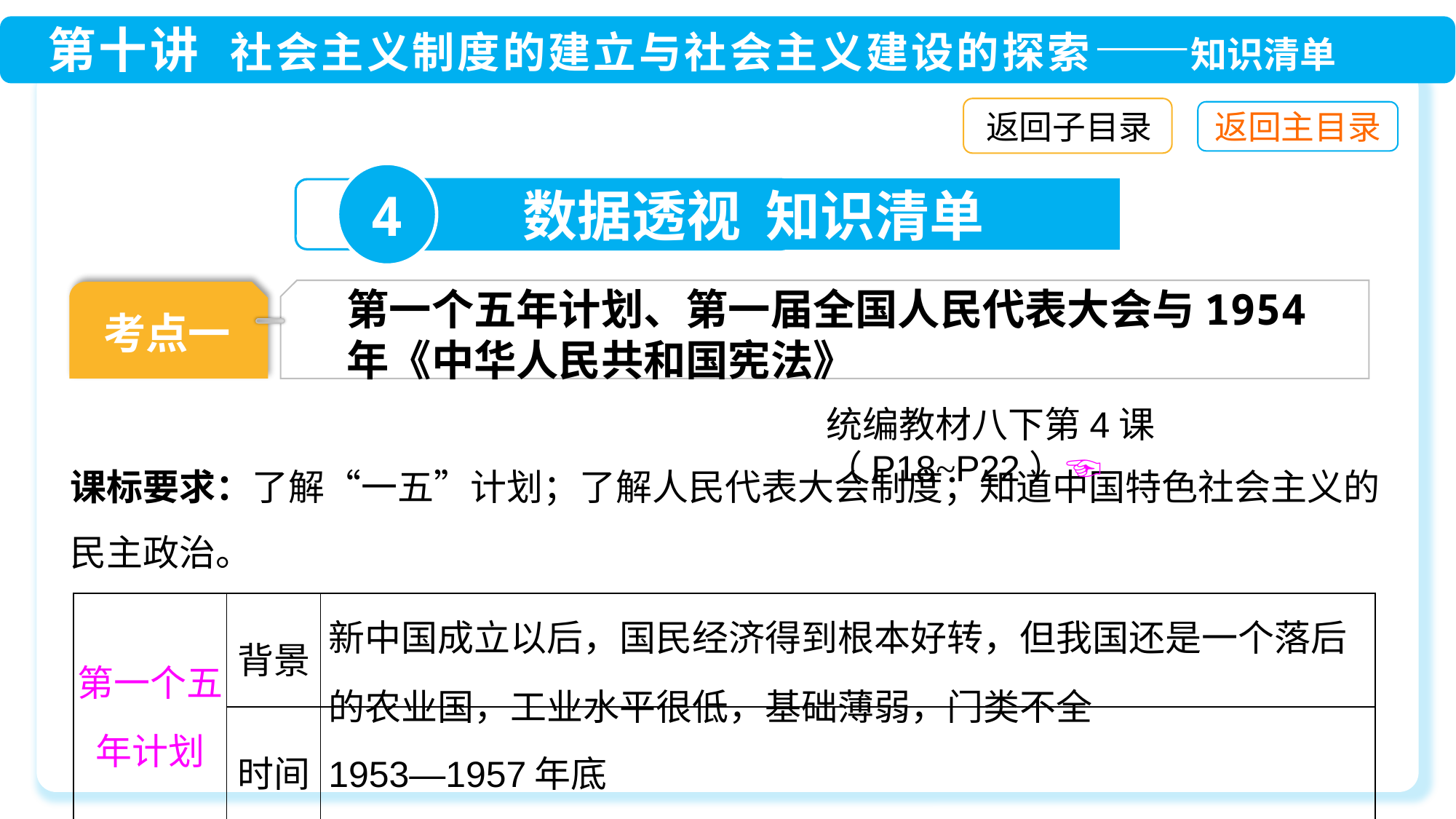

返回子目录
4

数据透视  知识清单
第一个五年计划、第一届全国人民代表大会与1954年《中华人民共和国宪法》
考点一

统编教材八下第4课（P18~P22）☜
课标要求：了解“一五”计划；了解人民代表大会制度；知道中国特色社会主义的民主政治。
| 第一个五年计划 | 背景 | 新中国成立以后，国民经济得到根本好转，但我国还是一个落后的农业国，工业水平很低，基础薄弱，门类不全 |
| --- | --- | --- |
|  | 时间 | 1953—1957年底 |